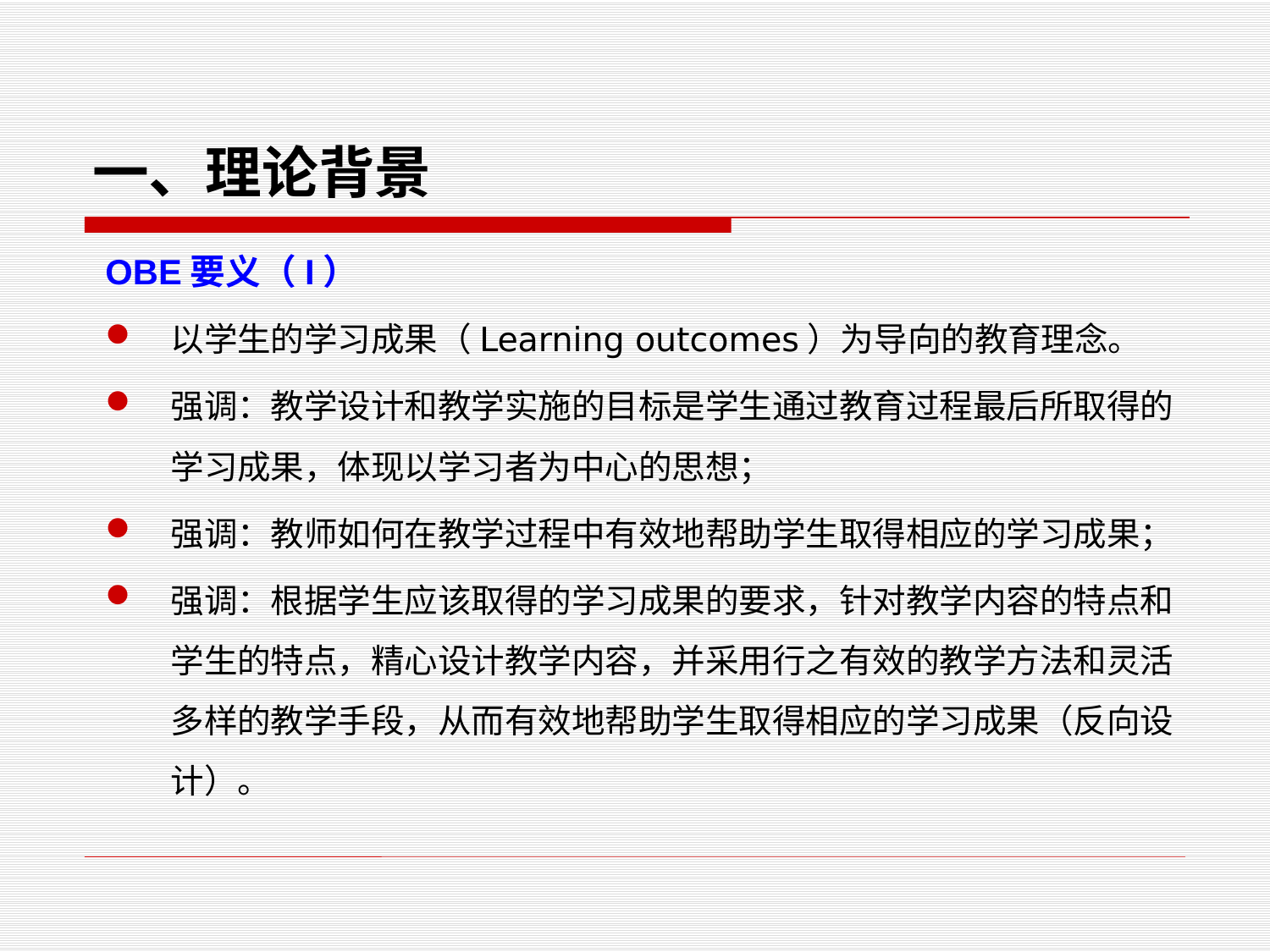

# 一、理论背景
OBE要义（I）
以学生的学习成果（Learning outcomes）为导向的教育理念。
强调：教学设计和教学实施的目标是学生通过教育过程最后所取得的学习成果，体现以学习者为中心的思想；
强调：教师如何在教学过程中有效地帮助学生取得相应的学习成果；
强调：根据学生应该取得的学习成果的要求，针对教学内容的特点和学生的特点，精心设计教学内容，并采用行之有效的教学方法和灵活多样的教学手段，从而有效地帮助学生取得相应的学习成果（反向设计）。